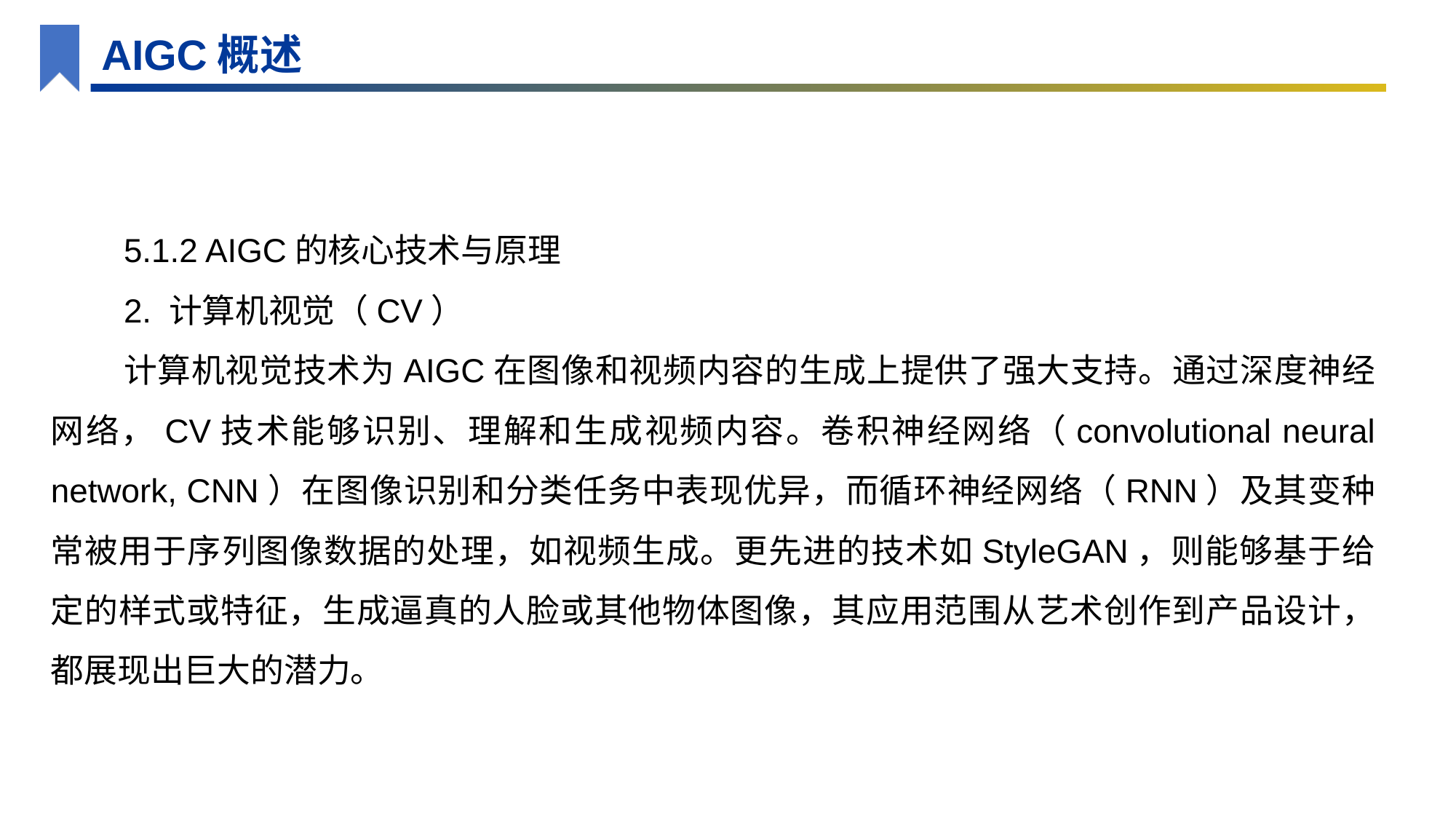

AIGC概述
5.1.2 AIGC的核心技术与原理
2. 计算机视觉（CV）
计算机视觉技术为AIGC在图像和视频内容的生成上提供了强大支持。通过深度神经网络，CV技术能够识别、理解和生成视频内容。卷积神经网络（convolutional neural network, CNN）在图像识别和分类任务中表现优异，而循环神经网络（RNN）及其变种常被用于序列图像数据的处理，如视频生成。更先进的技术如StyleGAN，则能够基于给定的样式或特征，生成逼真的人脸或其他物体图像，其应用范围从艺术创作到产品设计，都展现出巨大的潜力。